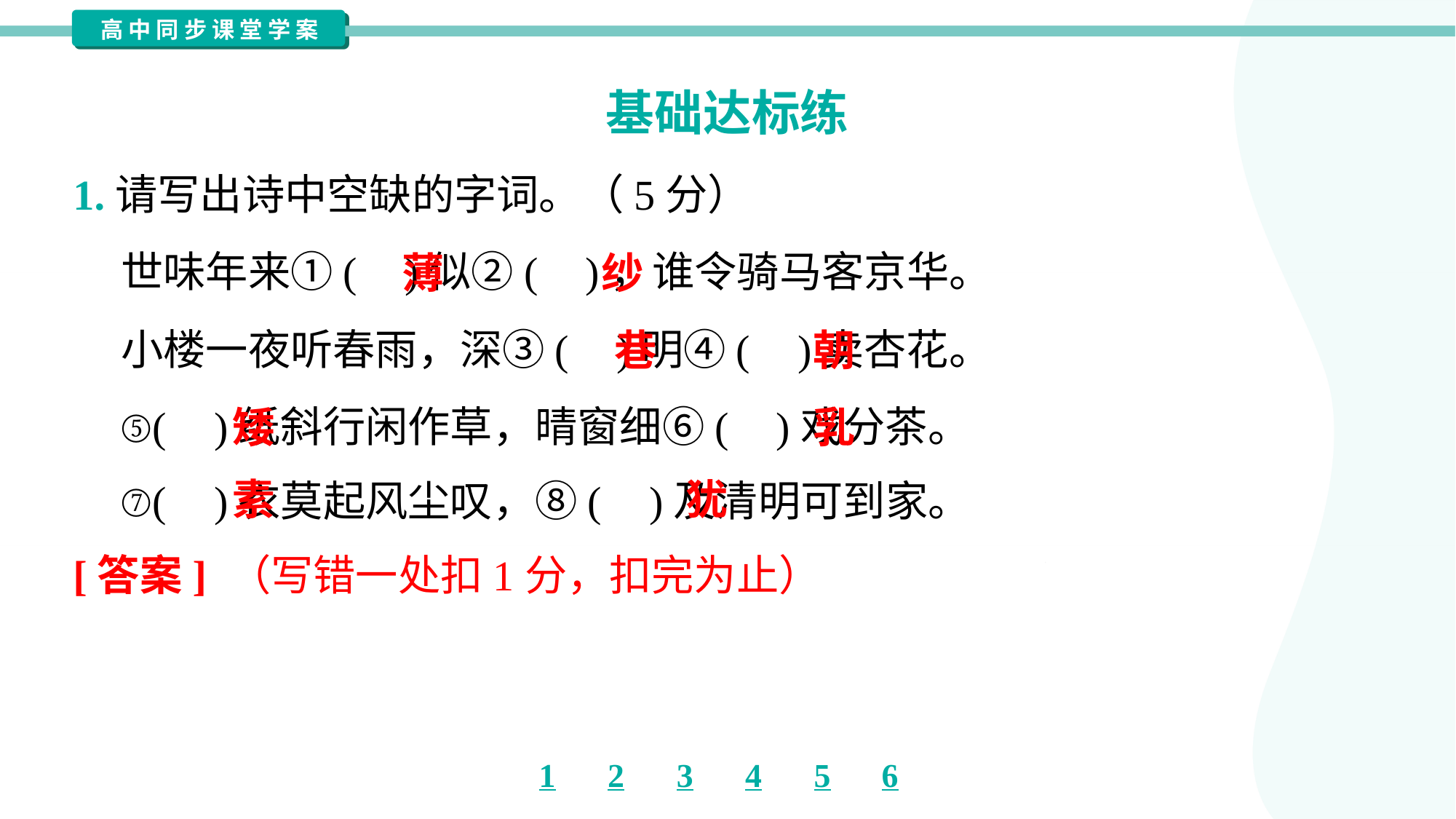

基础达标练
1.请写出诗中空缺的字词。（5分）
    世味年来①(    )似②(    )，谁令骑马客京华。
    小楼一夜听春雨，深③(    )明④(    )卖杏花。
    ⑤(    )纸斜行闲作草，晴窗细⑥(    )戏分茶。
    ⑦(    )衣莫起风尘叹，⑧(    )及清明可到家。
薄
纱
巷
朝
矮
乳
素
犹
[答案] （写错一处扣1分，扣完为止）